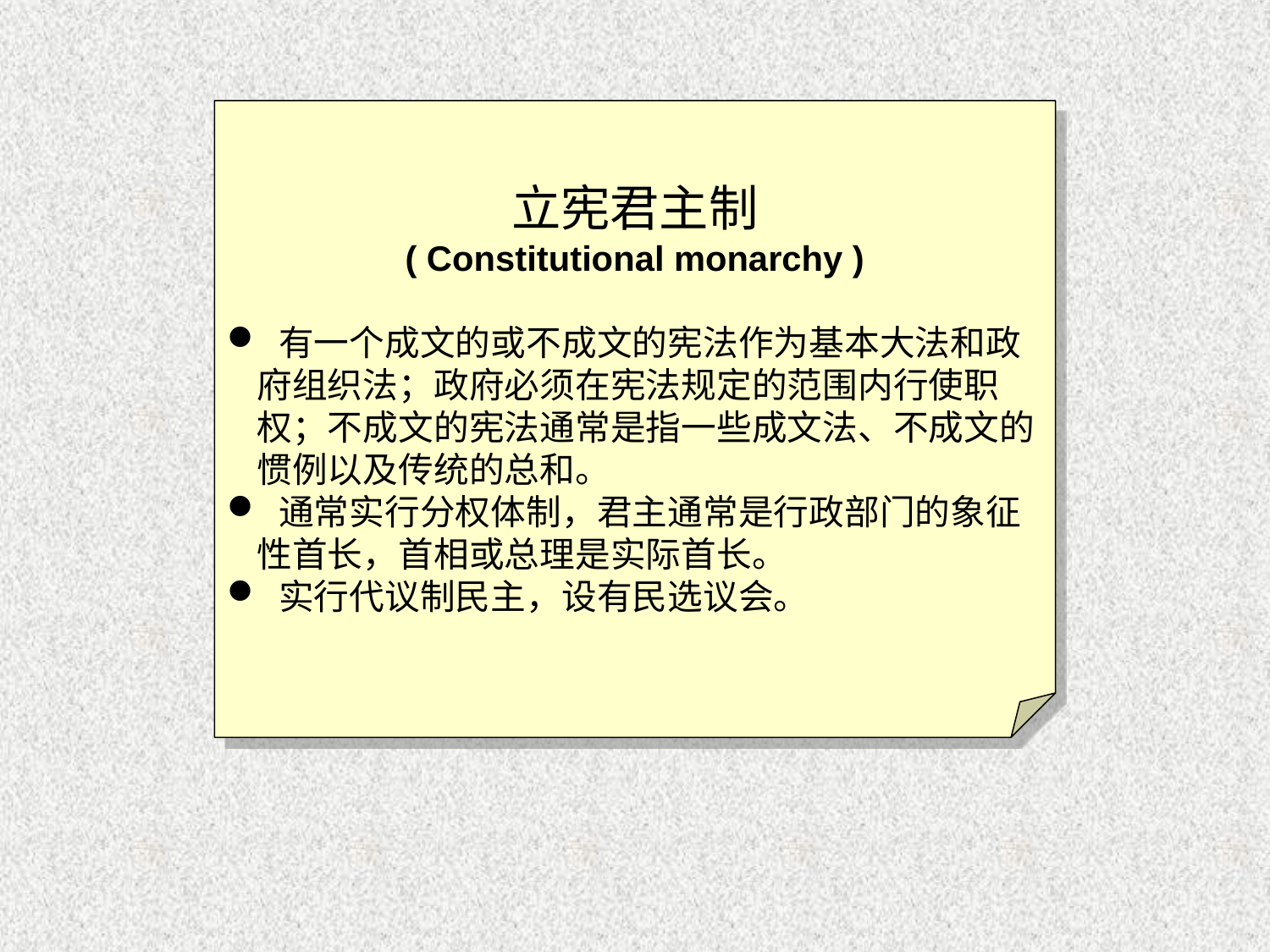

立宪君主制
( Constitutional monarchy )

 有一个成文的或不成文的宪法作为基本大法和政府组织法；政府必须在宪法规定的范围内行使职权；不成文的宪法通常是指一些成文法、不成文的惯例以及传统的总和。
 通常实行分权体制，君主通常是行政部门的象征性首长，首相或总理是实际首长。
 实行代议制民主，设有民选议会。